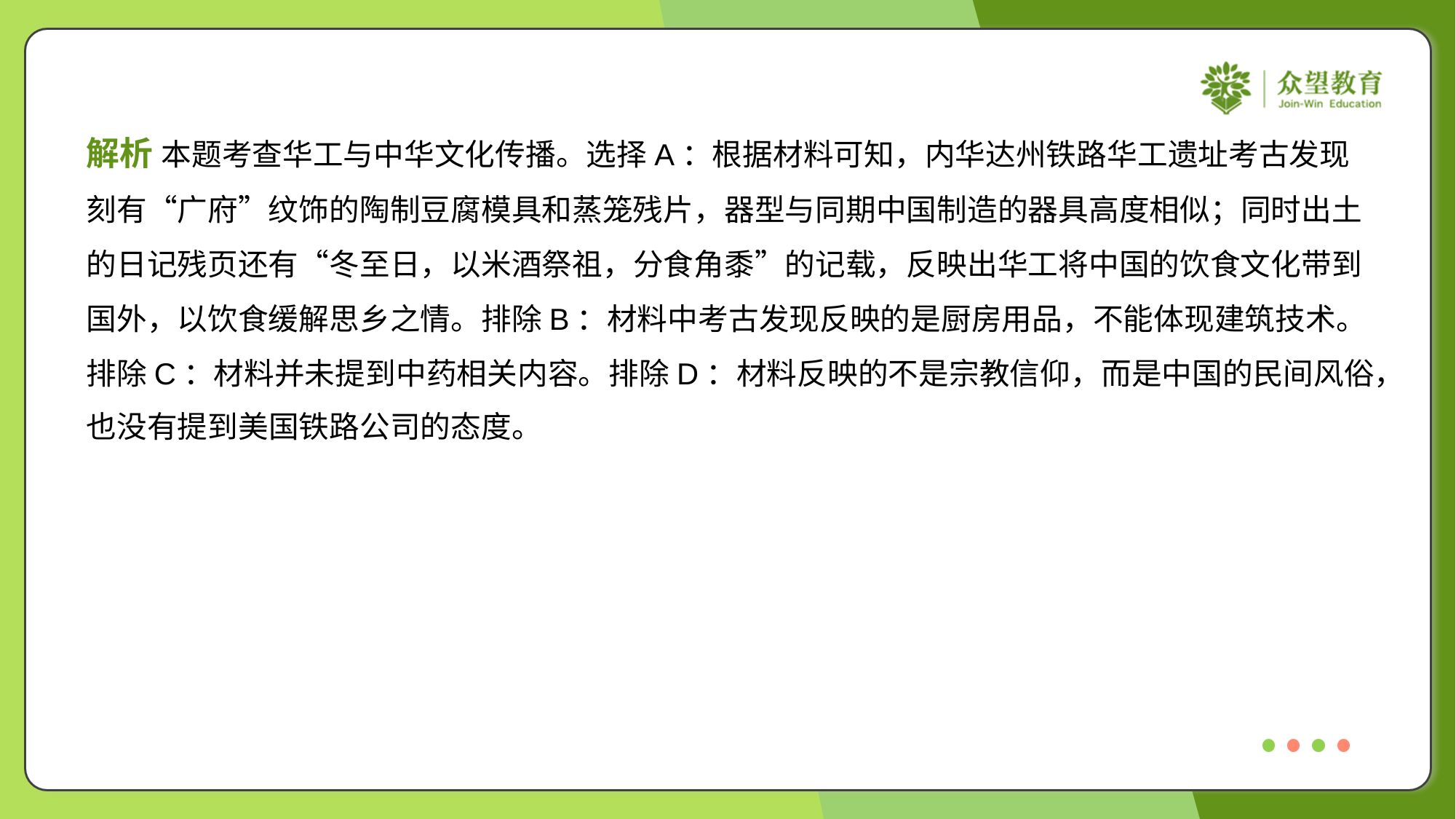

解析 本题考查华工与中华文化传播。选择A：根据材料可知，内华达州铁路华工遗址考古发现
刻有“广府”纹饰的陶制豆腐模具和蒸笼残片，器型与同期中国制造的器具高度相似；同时出土
的日记残页还有“冬至日，以米酒祭祖，分食角黍”的记载，反映出华工将中国的饮食文化带到
国外，以饮食缓解思乡之情。排除B：材料中考古发现反映的是厨房用品，不能体现建筑技术。
排除C：材料并未提到中药相关内容。排除D：材料反映的不是宗教信仰，而是中国的民间风俗，
也没有提到美国铁路公司的态度。